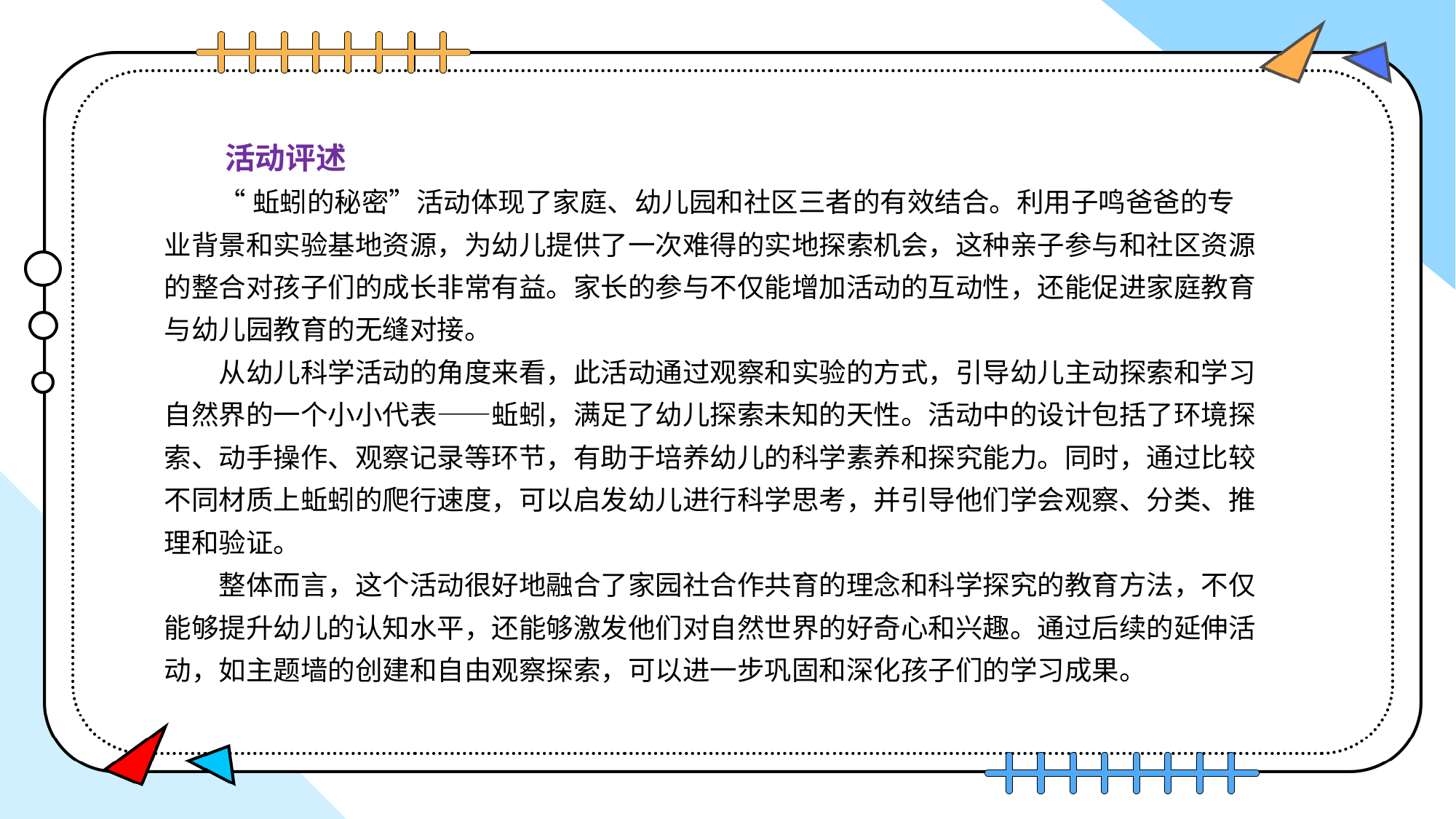

活动评述
“蚯蚓的秘密”活动体现了家庭、幼儿园和社区三者的有效结合。利用子鸣爸爸的专业背景和实验基地资源，为幼儿提供了一次难得的实地探索机会，这种亲子参与和社区资源的整合对孩子们的成长非常有益。家长的参与不仅能增加活动的互动性，还能促进家庭教育与幼儿园教育的无缝对接。
从幼儿科学活动的角度来看，此活动通过观察和实验的方式，引导幼儿主动探索和学习自然界的一个小小代表——蚯蚓，满足了幼儿探索未知的天性。活动中的设计包括了环境探索、动手操作、观察记录等环节，有助于培养幼儿的科学素养和探究能力。同时，通过比较不同材质上蚯蚓的爬行速度，可以启发幼儿进行科学思考，并引导他们学会观察、分类、推理和验证。
整体而言，这个活动很好地融合了家园社合作共育的理念和科学探究的教育方法，不仅能够提升幼儿的认知水平，还能够激发他们对自然世界的好奇心和兴趣。通过后续的延伸活动，如主题墙的创建和自由观察探索，可以进一步巩固和深化孩子们的学习成果。